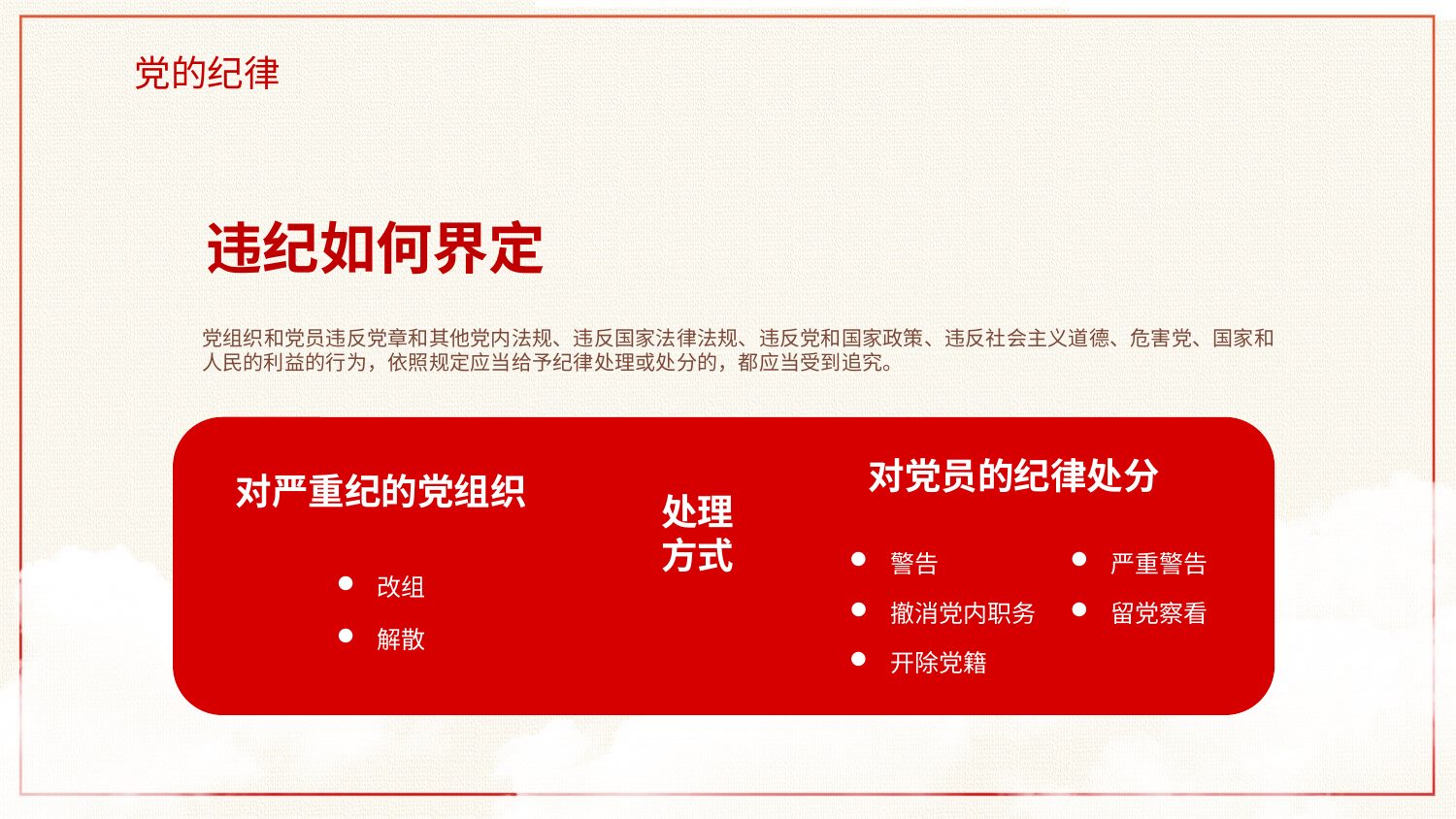

党的纪律
违纪如何界定
党组织和党员违反党章和其他党内法规、违反国家法律法规、违反党和国家政策、违反社会主义道德、危害党、国家和人民的利益的行为，依照规定应当给予纪律处理或处分的，都应当受到追究。

对党员的纪律处分
对严重纪的党组织
处理
方式
警告
严重警告
改组
撤消党内职务
留党察看
解散
开除党籍